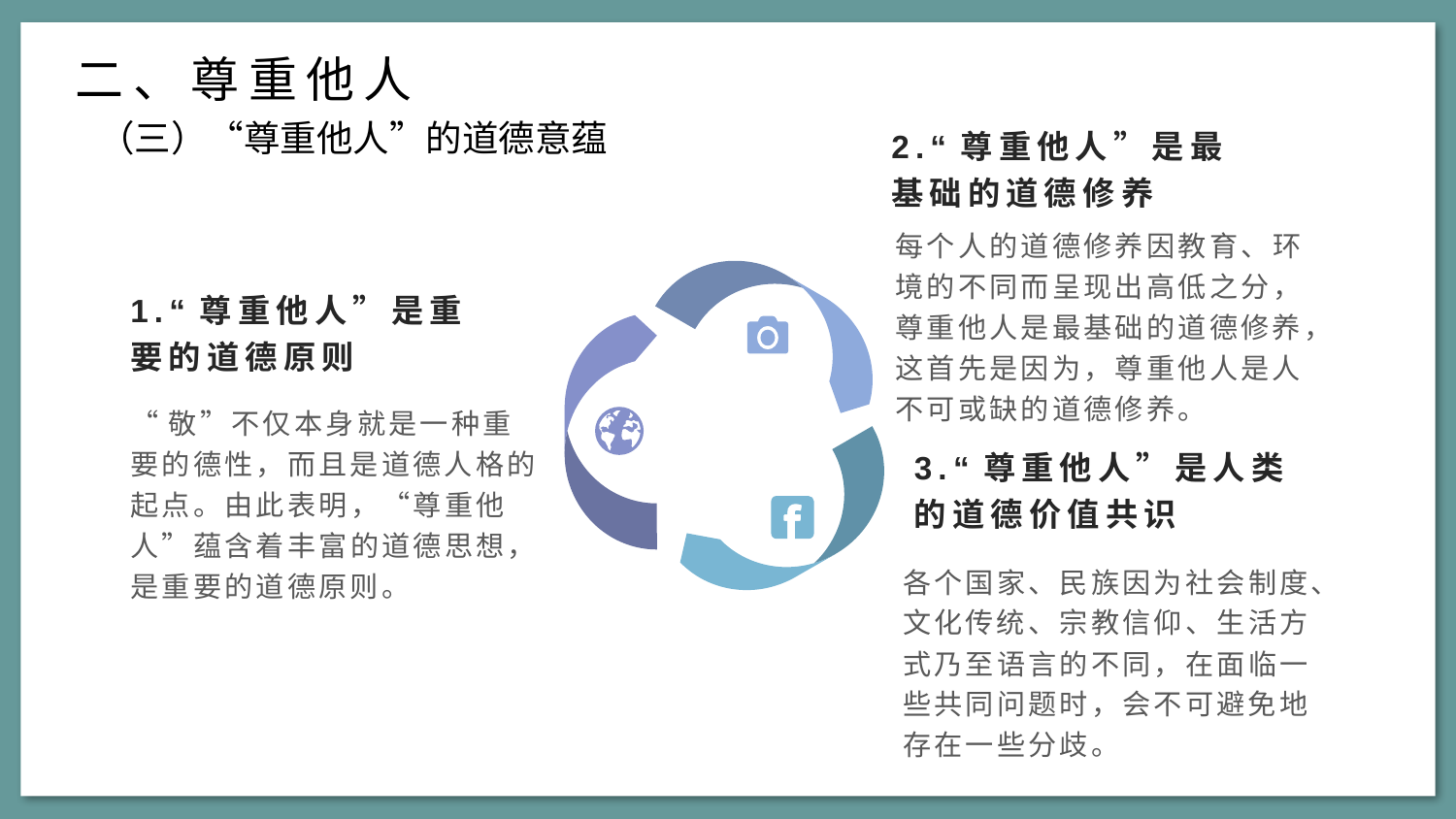

二、尊重他人
（三）“尊重他人”的道德意蕴
2.“尊重他人”是最基础的道德修养
每个人的道德修养因教育、环境的不同而呈现出高低之分，尊重他人是最基础的道德修养，这首先是因为，尊重他人是人不可或缺的道德修养。
1.“尊重他人”是重要的道德原则

“敬”不仅本身就是一种重要的德性，而且是道德人格的起点。由此表明，“尊重他人”蕴含着丰富的道德思想，是重要的道德原则。

3.“尊重他人”是人类的道德价值共识

各个国家、民族因为社会制度、文化传统、宗教信仰、生活方式乃至语言的不同，在面临一些共同问题时，会不可避免地存在一些分歧。